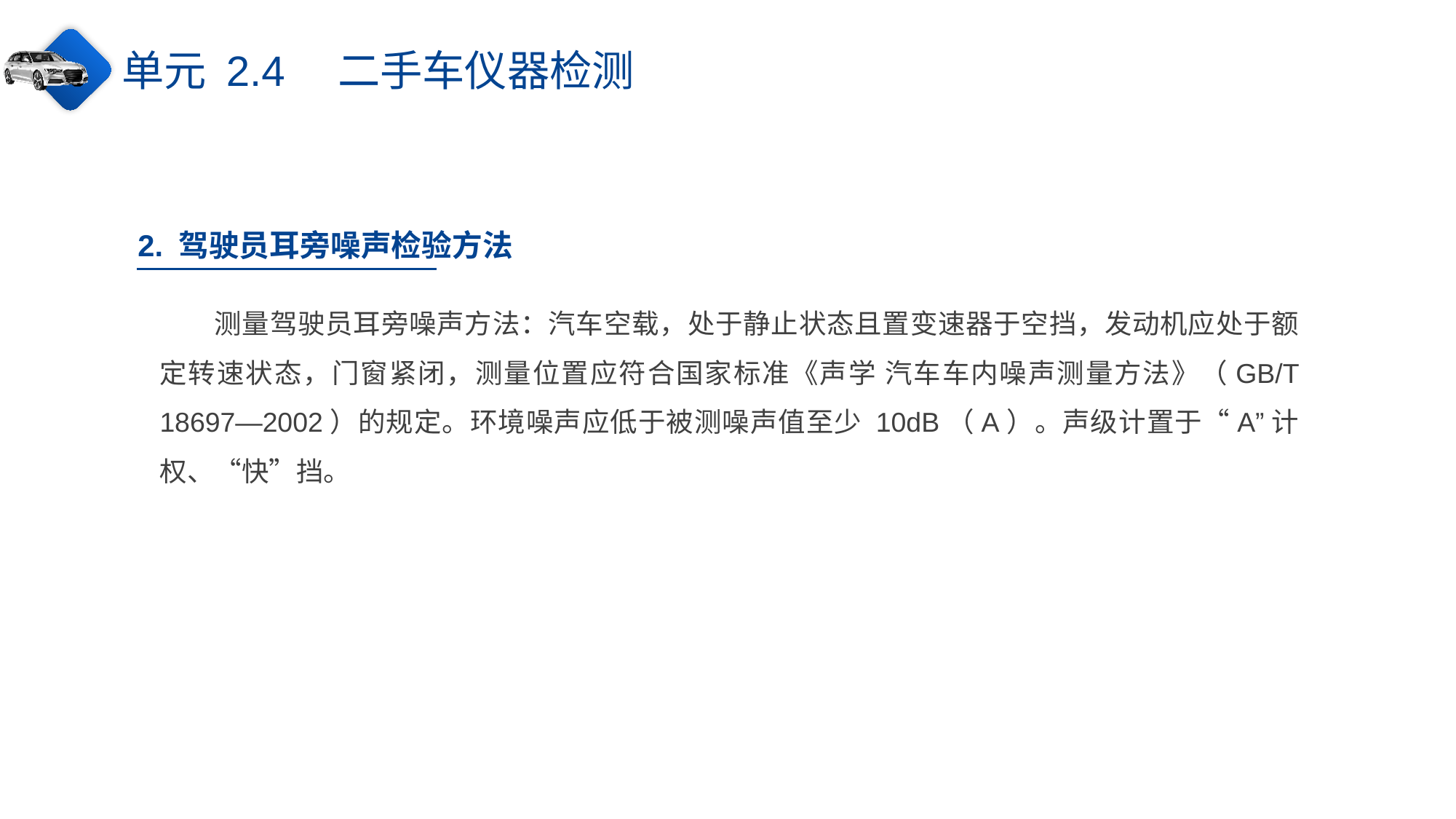

单元 2.4　二手车仪器检测
2. 驾驶员耳旁噪声检验方法
测量驾驶员耳旁噪声方法：汽车空载，处于静止状态且置变速器于空挡，发动机应处于额定转速状态，门窗紧闭，测量位置应符合国家标准《声学 汽车车内噪声测量方法》（GB/T 18697—2002）的规定。环境噪声应低于被测噪声值至少 10dB（A）。声级计置于“A”计权、“快”挡。